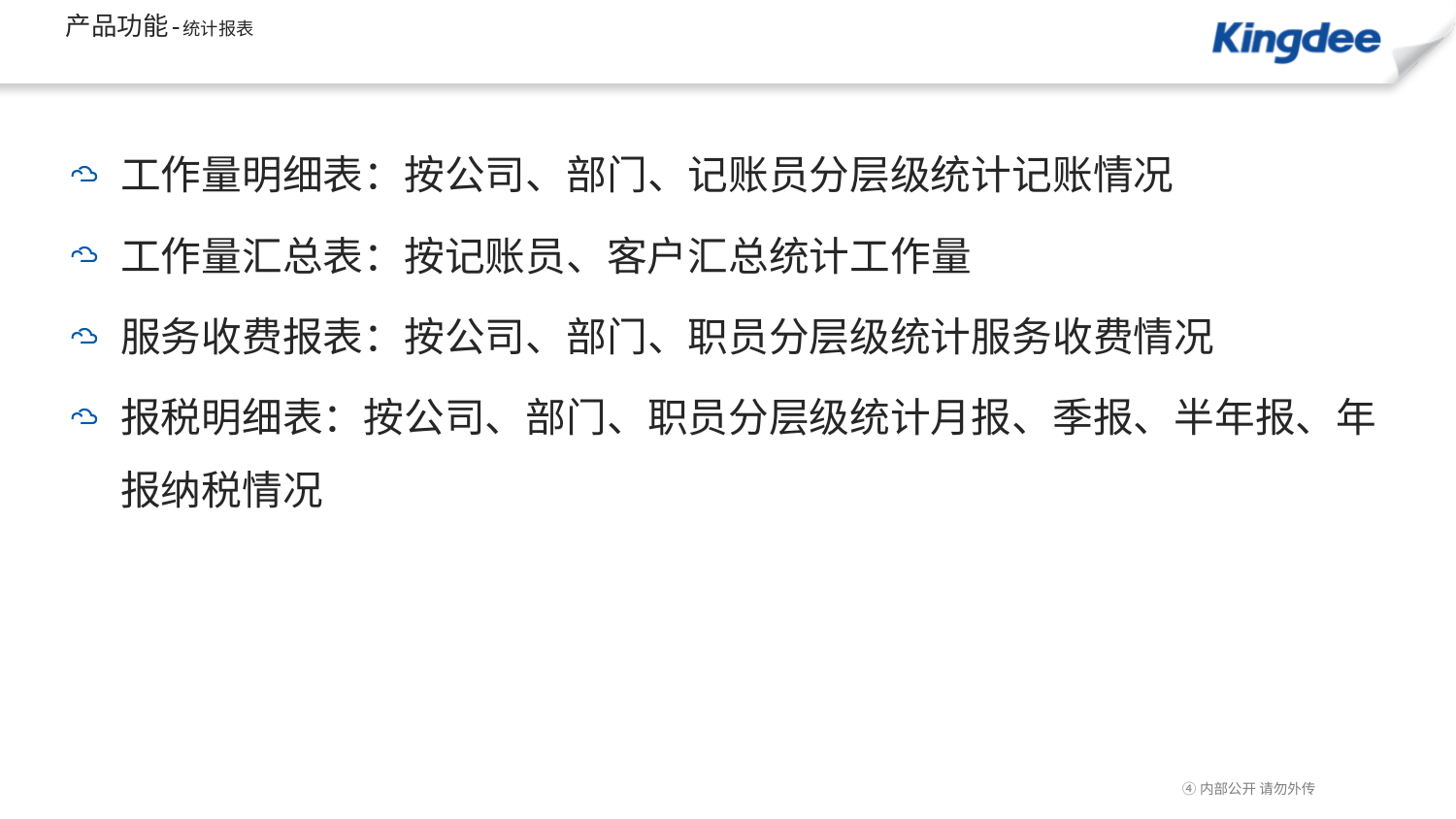

# 产品功能-统计报表
工作量明细表：按公司、部门、记账员分层级统计记账情况
工作量汇总表：按记账员、客户汇总统计工作量
服务收费报表：按公司、部门、职员分层级统计服务收费情况
报税明细表：按公司、部门、职员分层级统计月报、季报、半年报、年报纳税情况